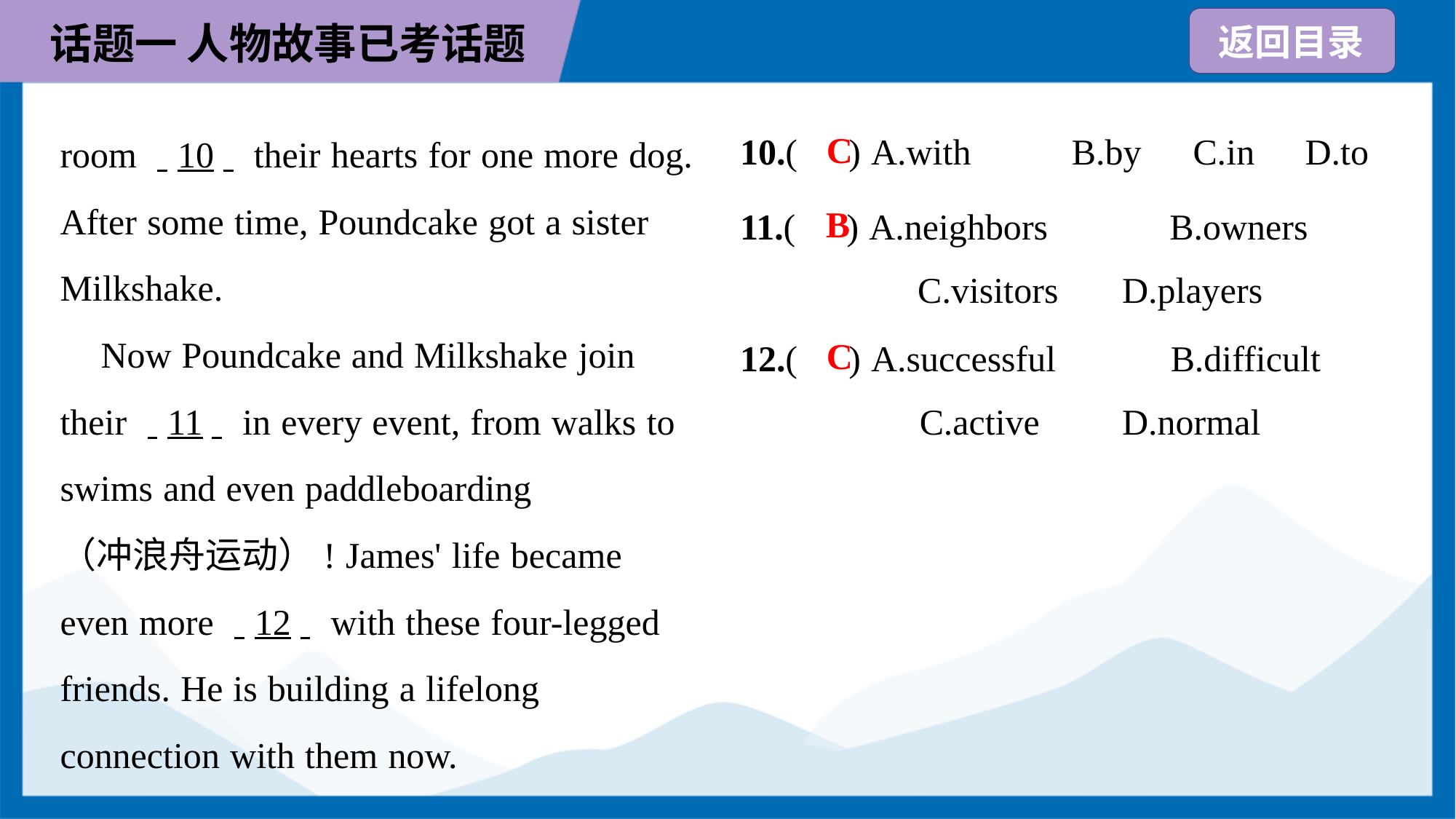

C
10.(     ) A.with	B.by	C.in	D.to
room . .10. . their hearts for one more dog.
After some time, Poundcake got a sister
Milkshake.
    Now Poundcake and Milkshake join
their . .11. . in every event, from walks to
swims and even paddleboarding
（冲浪舟运动）! James' life became
even more . .12. . with these four-legged
friends. He is building a lifelong
connection with them now.

11.(     ) A.neighbors	B.owners
C.visitors	D.players
B
12.(     ) A.successful	B.difficult
C.active	D.normal
C